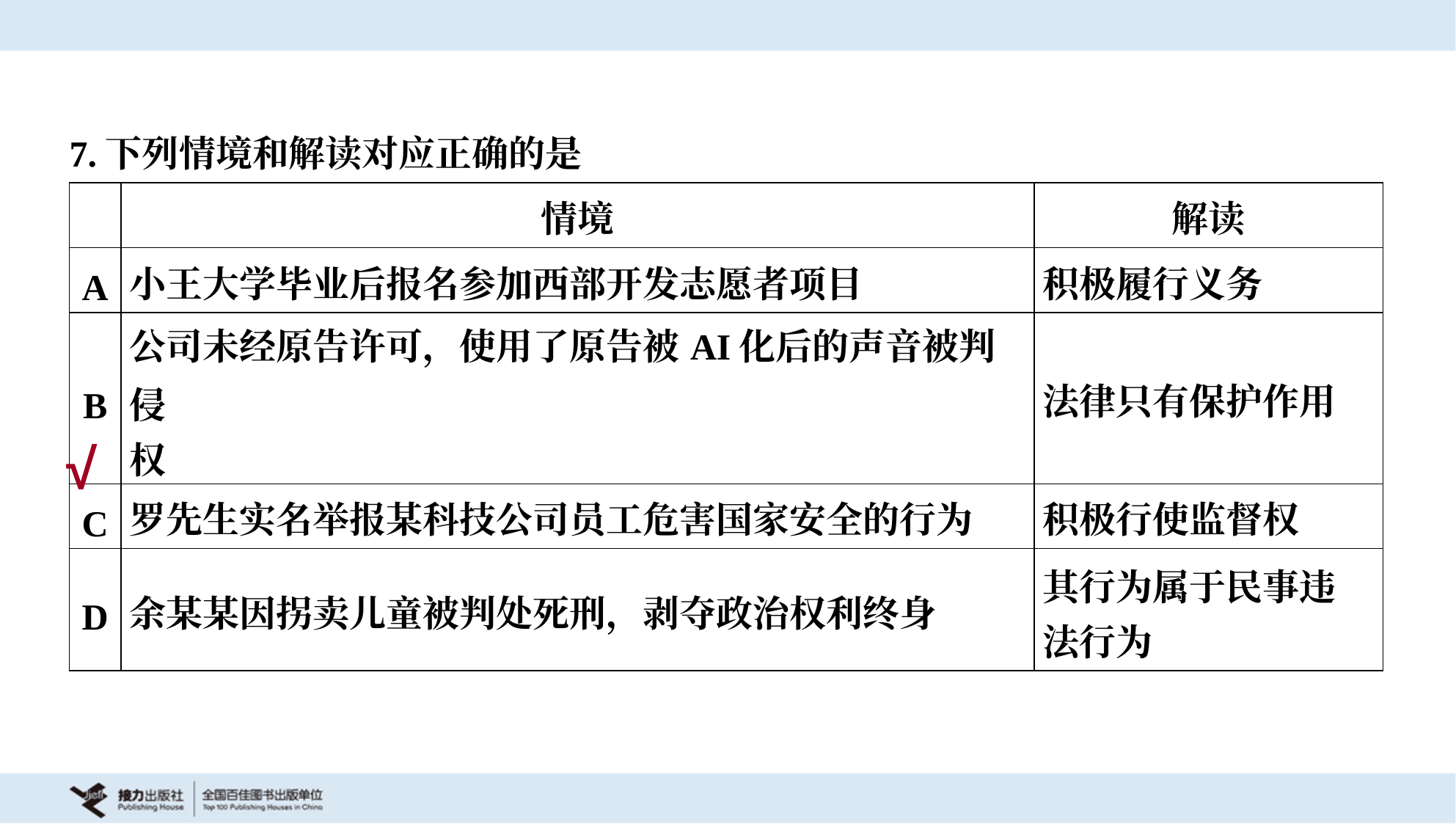

7.下列情境和解读对应正确的是
|  | 情境 | 解读 |
| --- | --- | --- |
| A | 小王大学毕业后报名参加西部开发志愿者项目 | 积极履行义务 |
| B | 公司未经原告许可，使用了原告被AI化后的声音被判侵 权 | 法律只有保护作用 |
| C | 罗先生实名举报某科技公司员工危害国家安全的行为 | 积极行使监督权 |
| D | 余某某因拐卖儿童被判处死刑，剥夺政治权利终身 | 其行为属于民事违 法行为 |
√